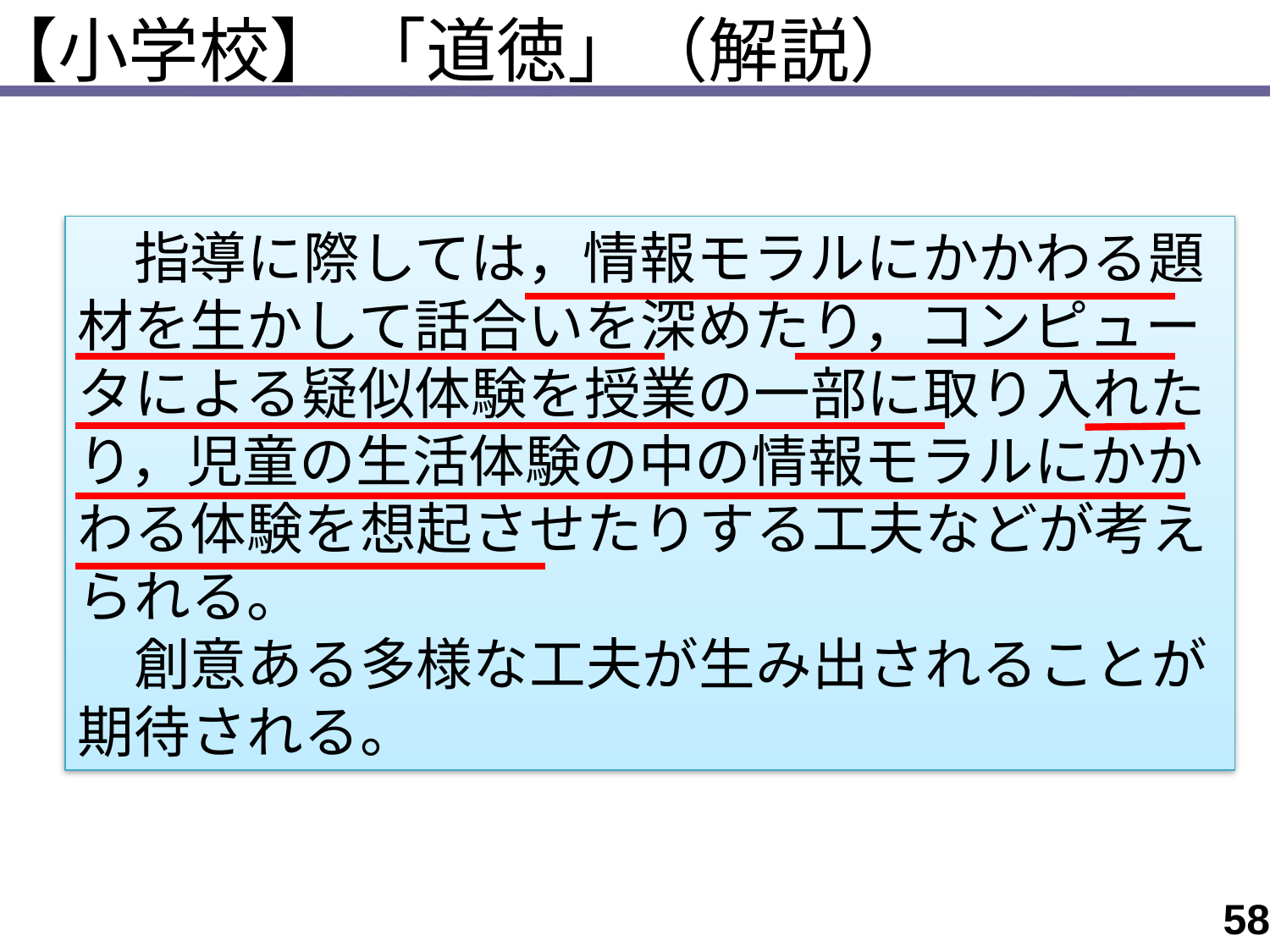

【小学校】 「道徳」（解説）
　指導に際しては，情報モラルにかかわる題材を生かして話合いを深めたり，コンピュータによる疑似体験を授業の一部に取り入れたり，児童の生活体験の中の情報モラルにかかわる体験を想起させたりする工夫などが考えられる。
　創意ある多様な工夫が生み出されることが期待される。
58